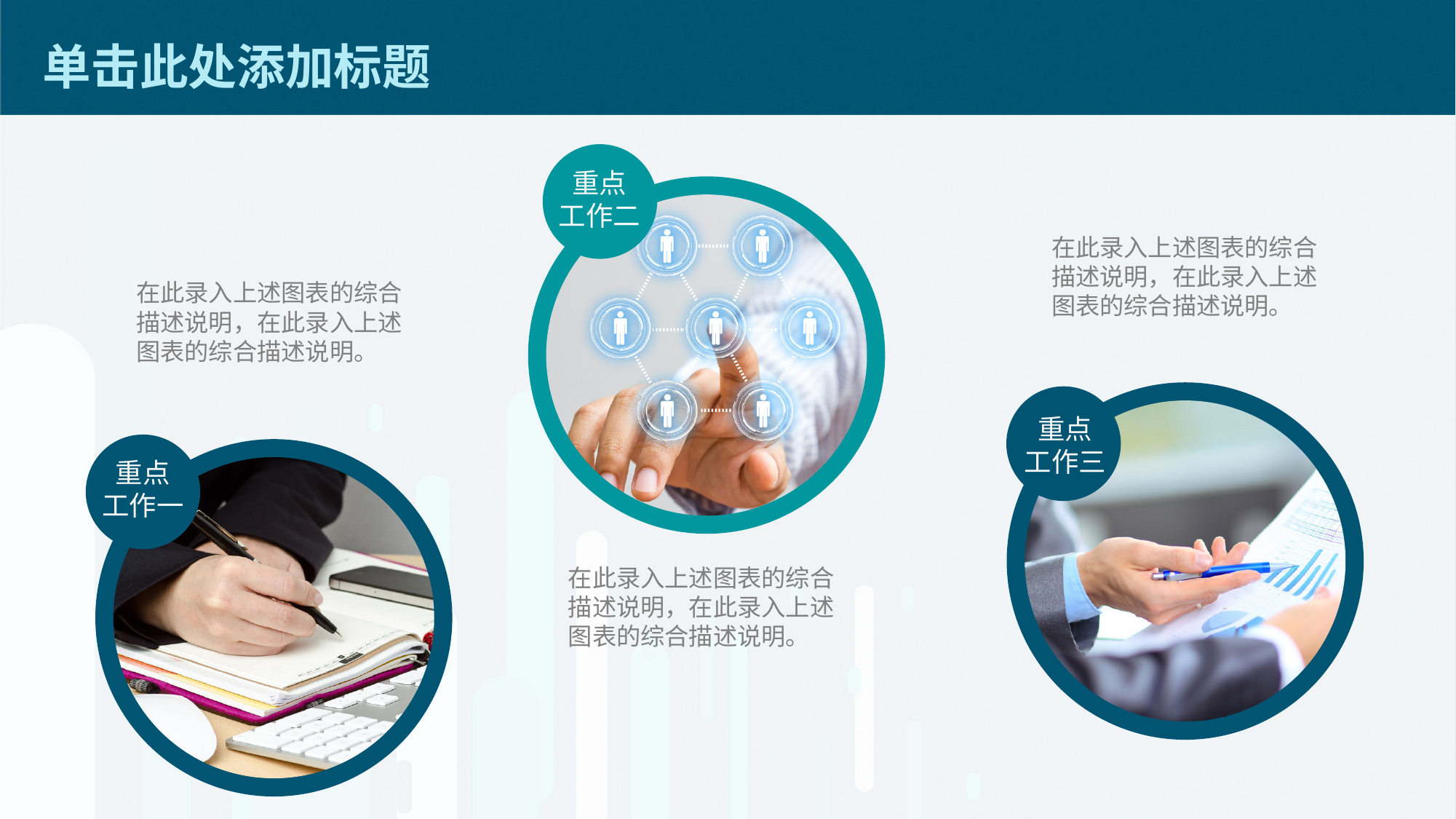

# 单击此处添加标题

重点
工作二

在此录入上述图表的综合描述说明，在此录入上述图表的综合描述说明。
在此录入上述图表的综合描述说明，在此录入上述图表的综合描述说明。

重点
工作三

重点
工作一
在此录入上述图表的综合描述说明，在此录入上述图表的综合描述说明。